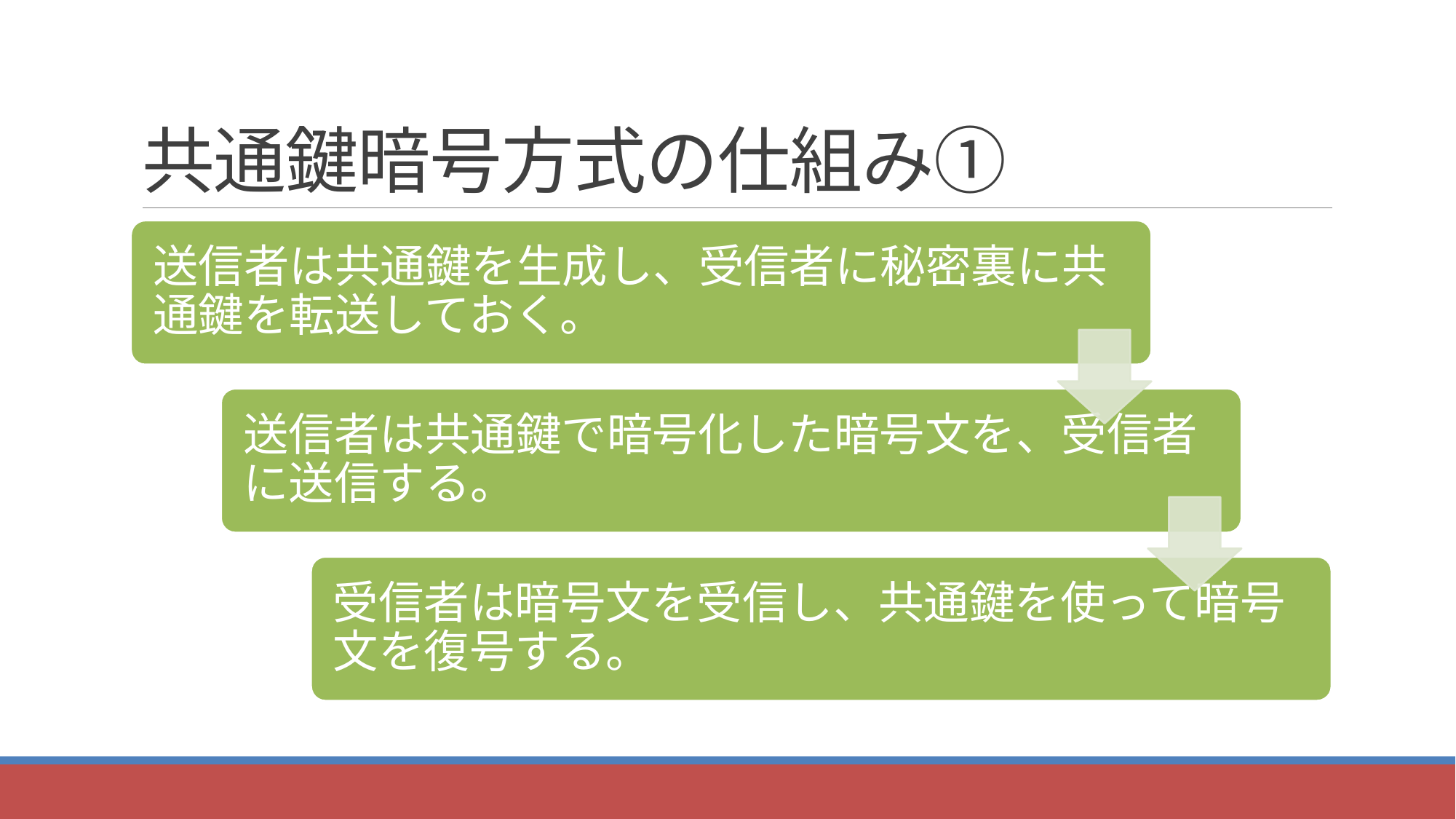

# 共通鍵暗号方式の仕組み①
送信者は共通鍵を生成し、受信者に秘密裏に共通鍵を転送しておく。
送信者は共通鍵で暗号化した暗号文を、受信者に送信する。
受信者は暗号文を受信し、共通鍵を使って暗号文を復号する。